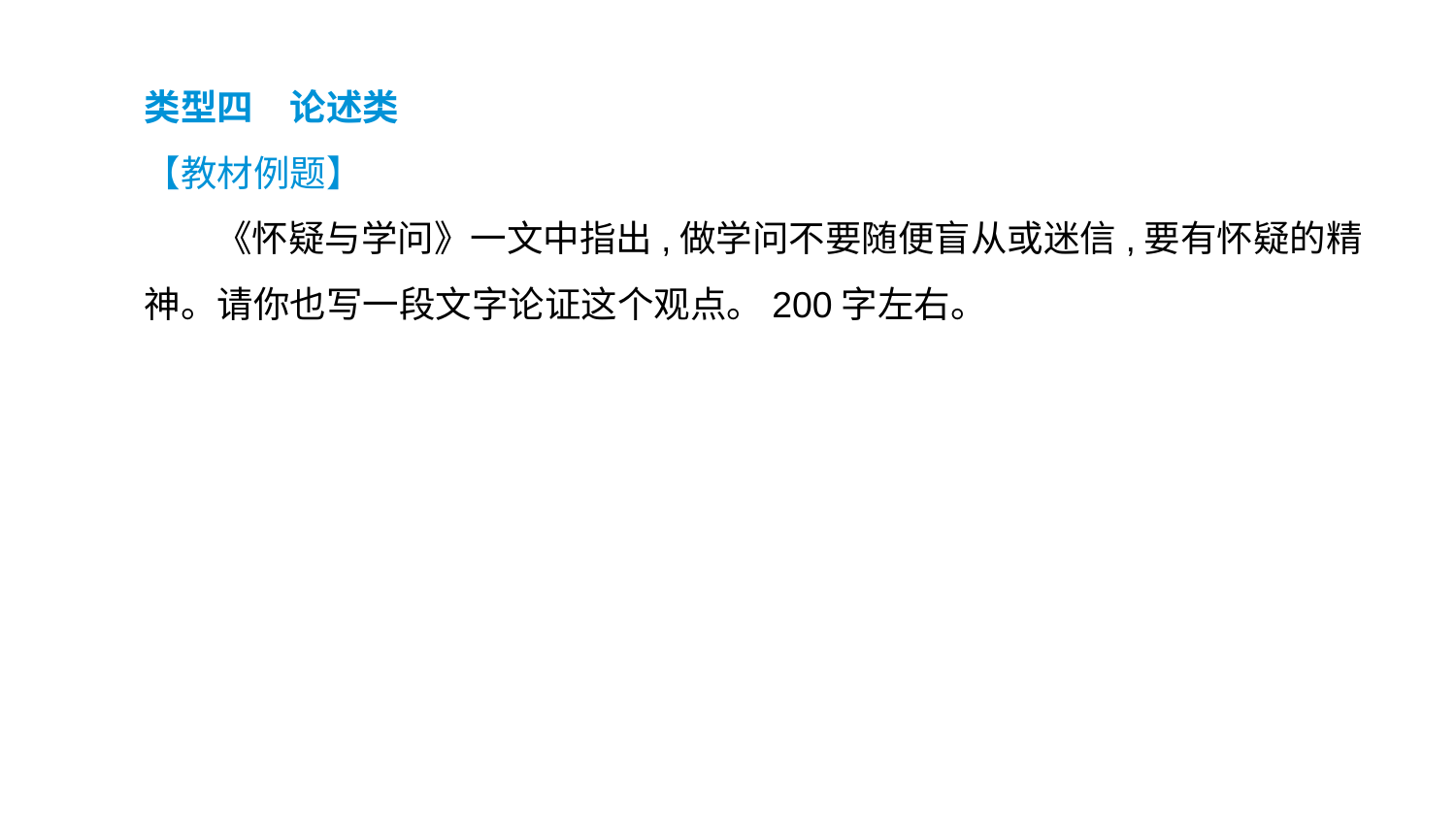

类型四　论述类
【教材例题】
《怀疑与学问》一文中指出,做学问不要随便盲从或迷信,要有怀疑的精神。请你也写一段文字论证这个观点。200字左右。